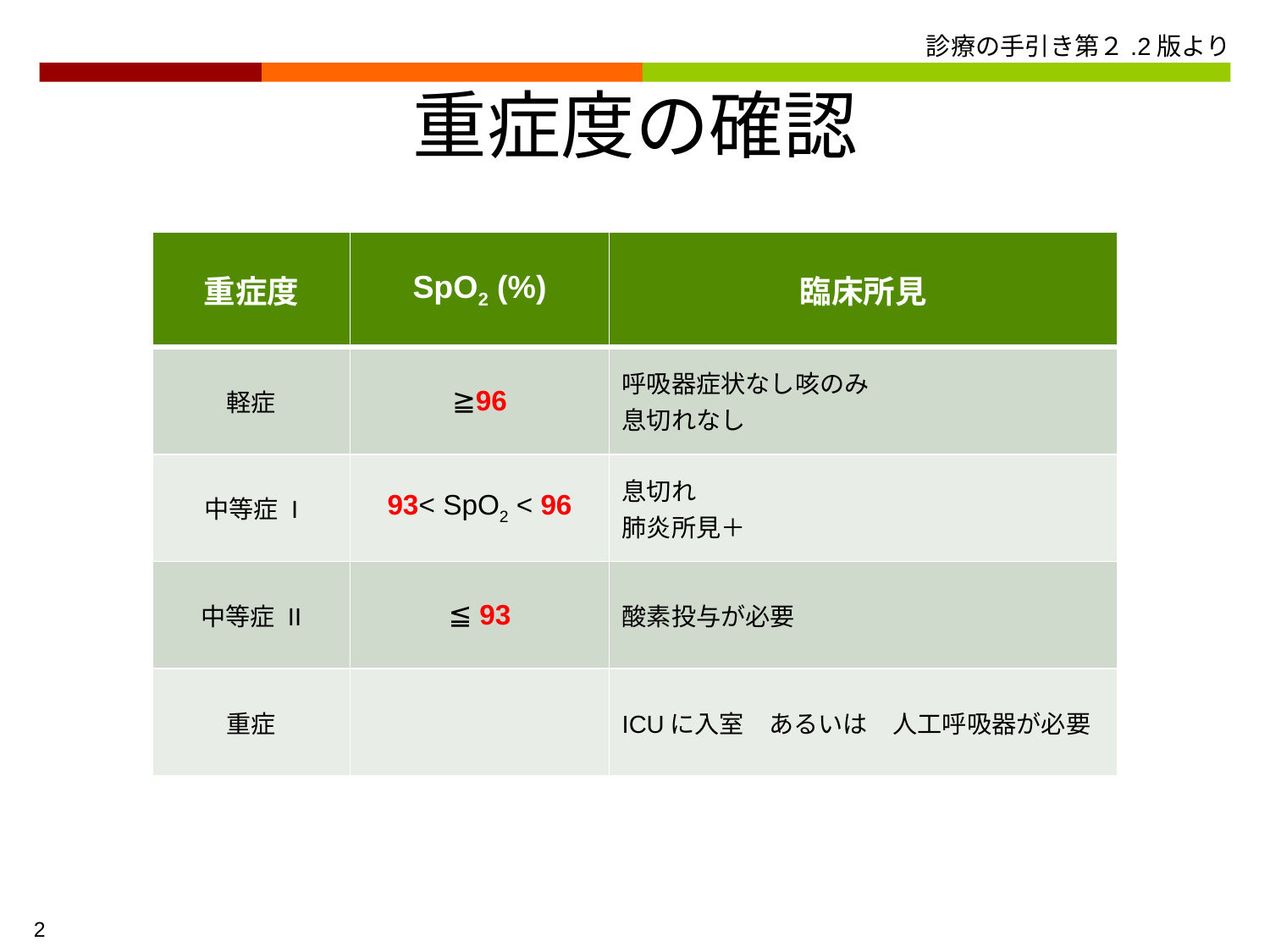

診療の手引き第２.2版より
重症度の確認
| 重症度 | SpO2 (%) | 臨床所見 |
| --- | --- | --- |
| 軽症 | ≧96 | 呼吸器症状なし咳のみ 息切れなし |
| 中等症 I | 93< SpO2 < 96 | 息切れ 肺炎所見＋ |
| 中等症 II | ≦ 93 | 酸素投与が必要 |
| 重症 |  | ICUに入室　あるいは　人工呼吸器が必要 |
2